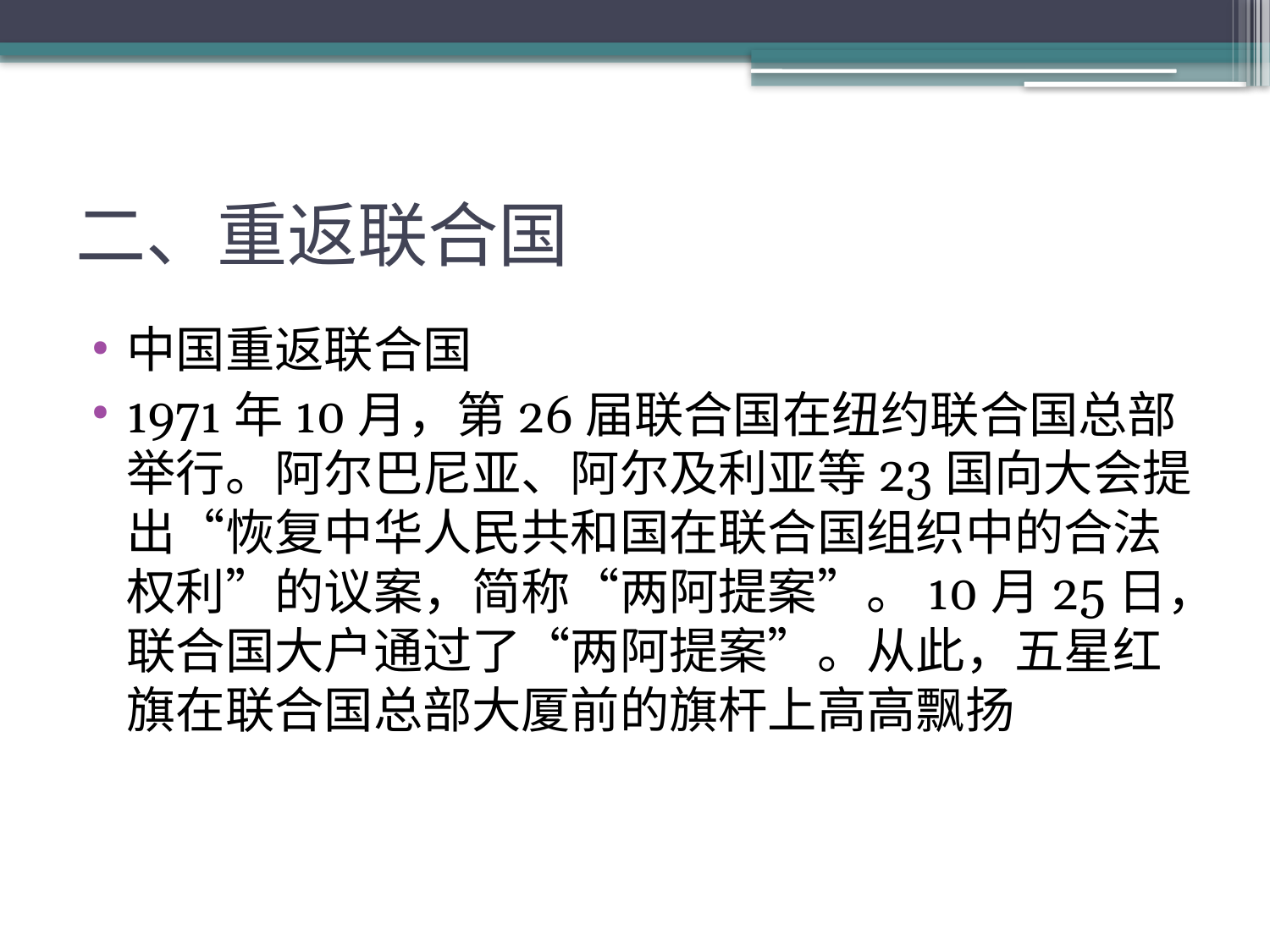

# 二、重返联合国
中国重返联合国
1971年10月，第26届联合国在纽约联合国总部举行。阿尔巴尼亚、阿尔及利亚等23国向大会提出“恢复中华人民共和国在联合国组织中的合法权利”的议案，简称“两阿提案”。10月25日，联合国大户通过了“两阿提案”。从此，五星红旗在联合国总部大厦前的旗杆上高高飘扬